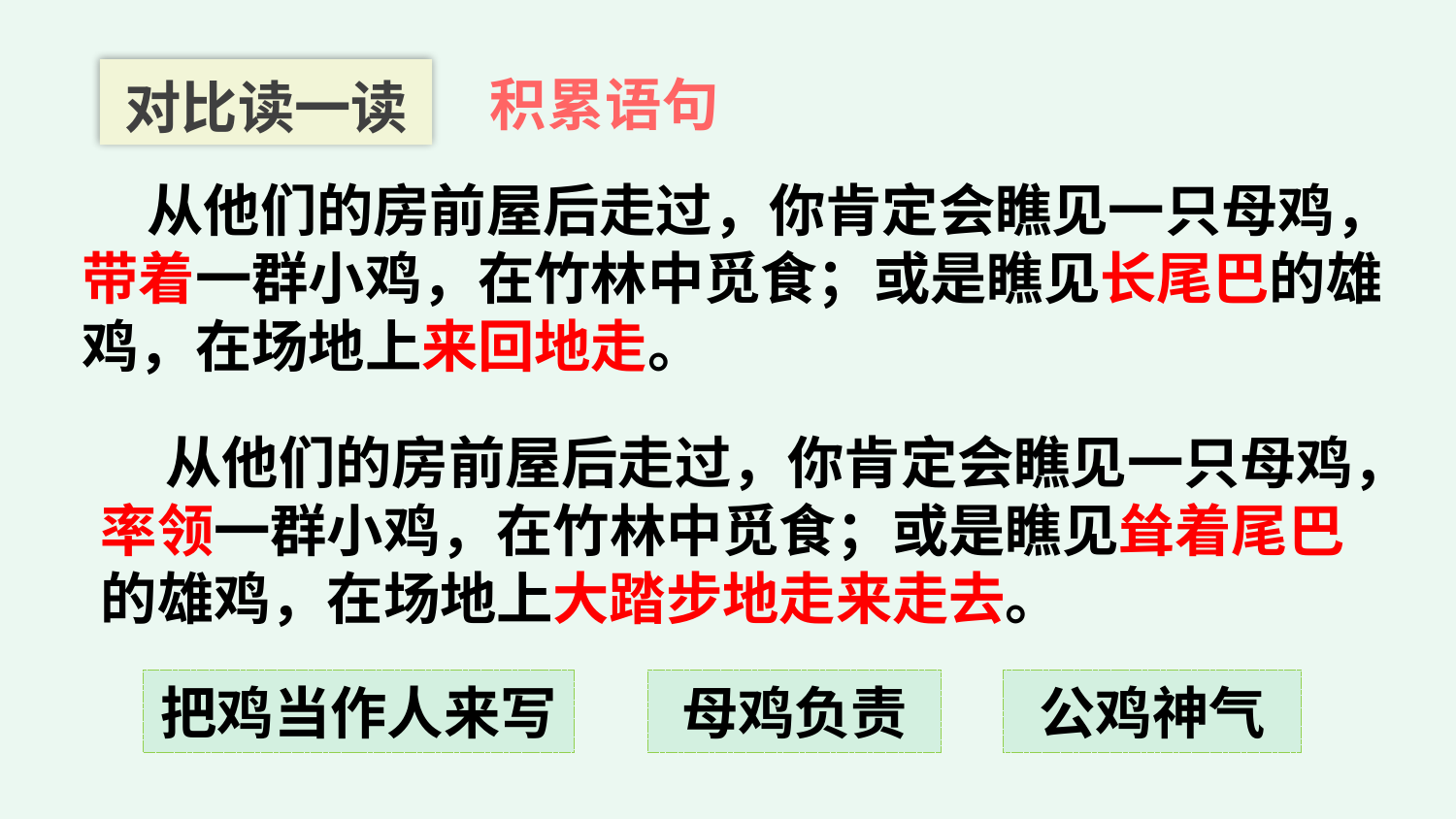

对比读一读
积累语句
    从他们的房前屋后走过，你肯定会瞧见一只母鸡，带着一群小鸡，在竹林中觅食；或是瞧见长尾巴的雄鸡，在场地上来回地走。
    从他们的房前屋后走过，你肯定会瞧见一只母鸡，率领一群小鸡，在竹林中觅食；或是瞧见耸着尾巴的雄鸡，在场地上大踏步地走来走去。
把鸡当作人来写
母鸡负责
公鸡神气